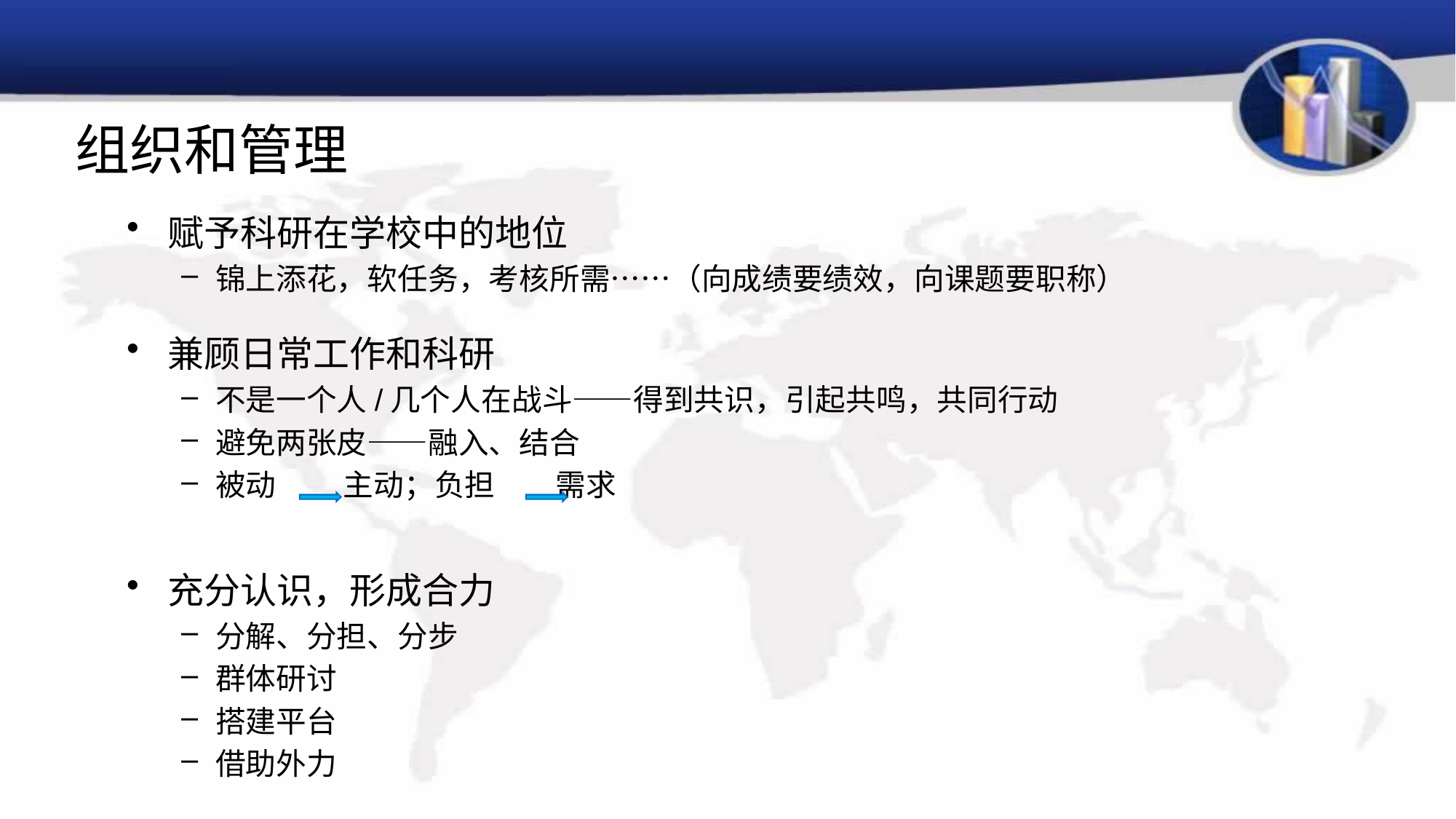

# 组织和管理
赋予科研在学校中的地位
锦上添花，软任务，考核所需……（向成绩要绩效，向课题要职称）

兼顾日常工作和科研
不是一个人/几个人在战斗——得到共识，引起共鸣，共同行动
避免两张皮——融入、结合
被动          主动；负担         需求

充分认识，形成合力
分解、分担、分步
群体研讨
搭建平台
借助外力